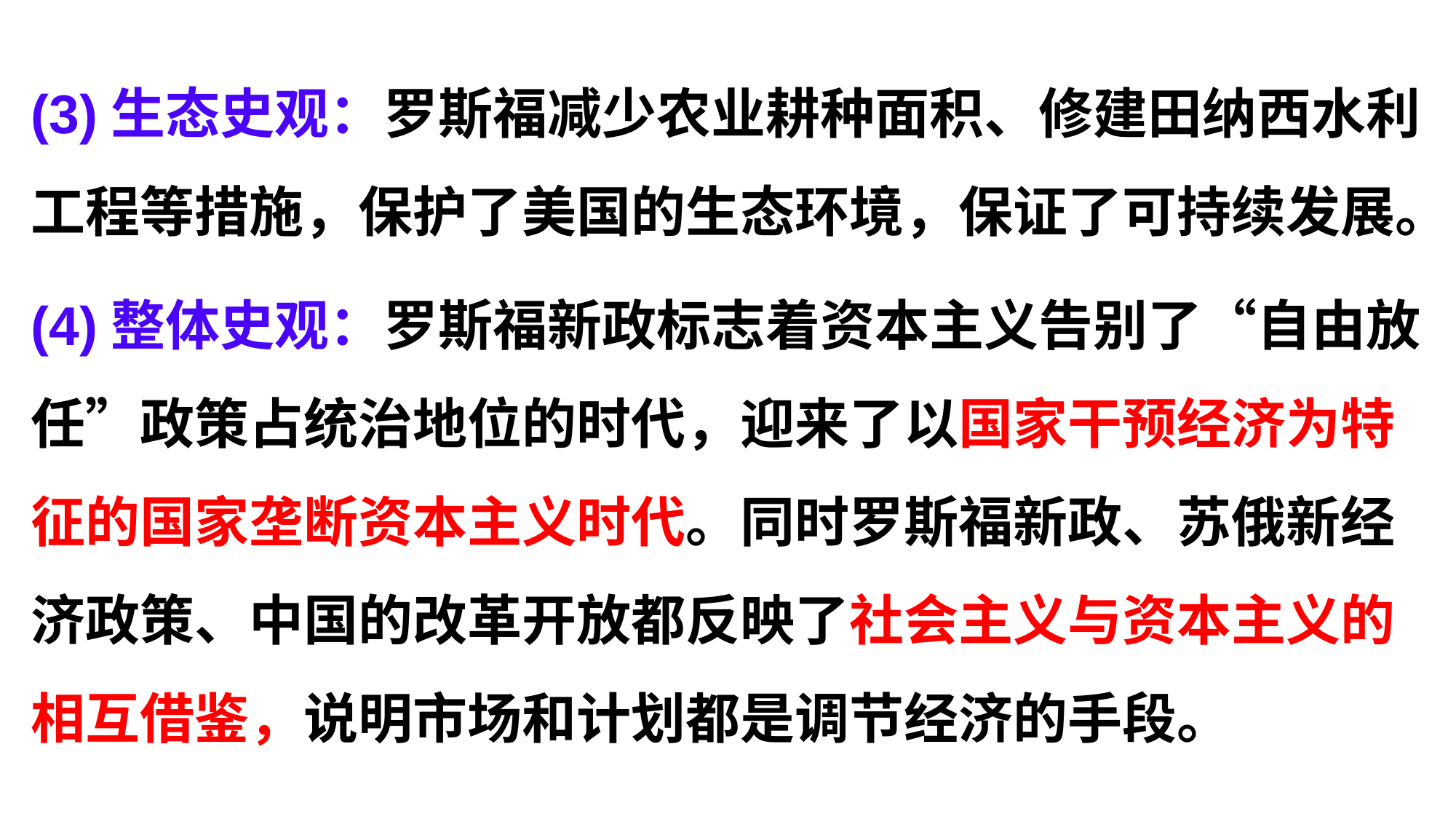

(3)生态史观：罗斯福减少农业耕种面积、修建田纳西水利工程等措施，保护了美国的生态环境，保证了可持续发展。
(4)整体史观：罗斯福新政标志着资本主义告别了“自由放任”政策占统治地位的时代，迎来了以国家干预经济为特征的国家垄断资本主义时代。同时罗斯福新政、苏俄新经济政策、中国的改革开放都反映了社会主义与资本主义的相互借鉴，说明市场和计划都是调节经济的手段。